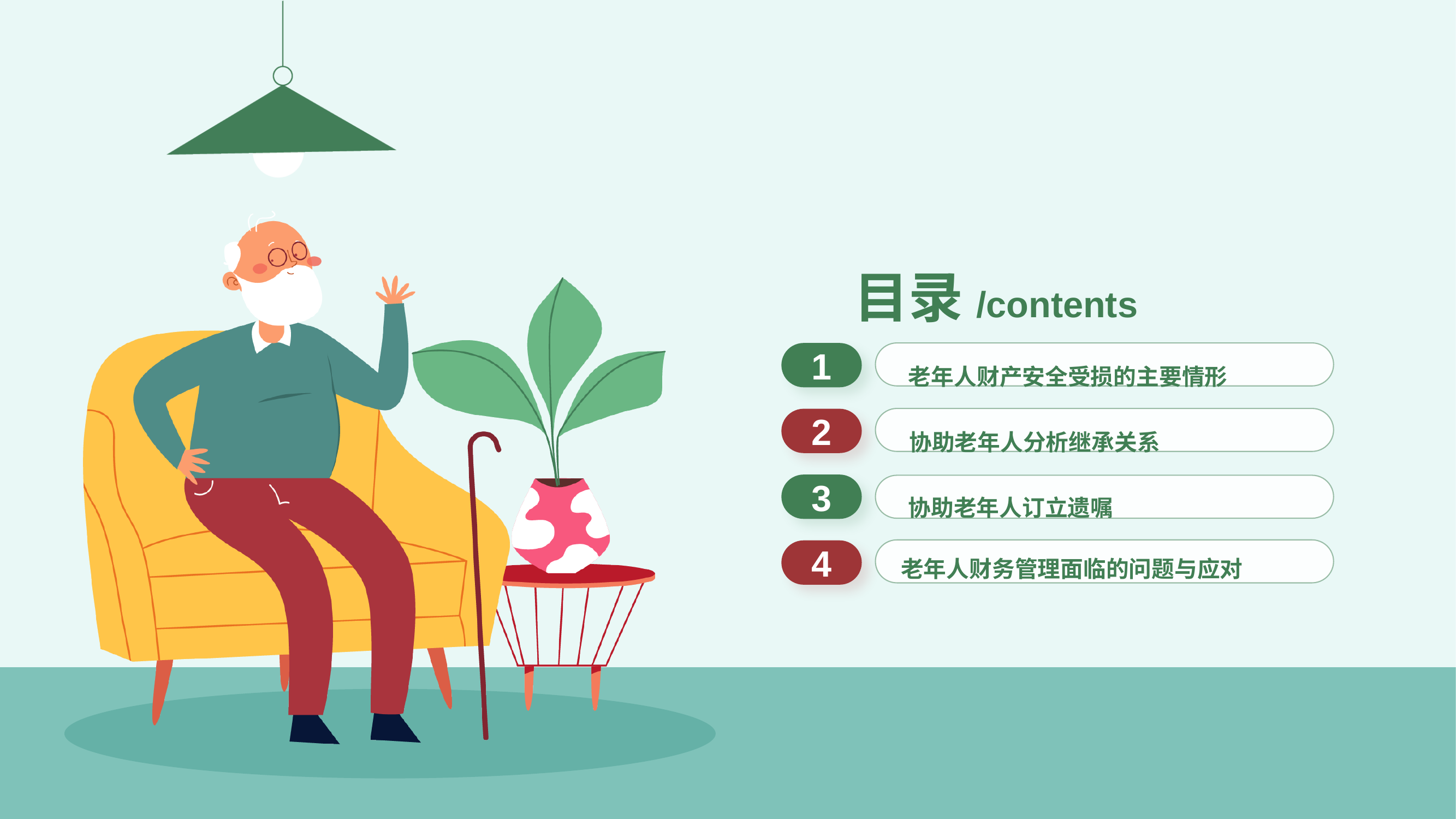

目录/contents
老年人财产安全受损的主要情形

1

2

协助老年人订立遗嘱
3

4
老年人财务管理面临的问题与应对
协助老年人分析继承关系